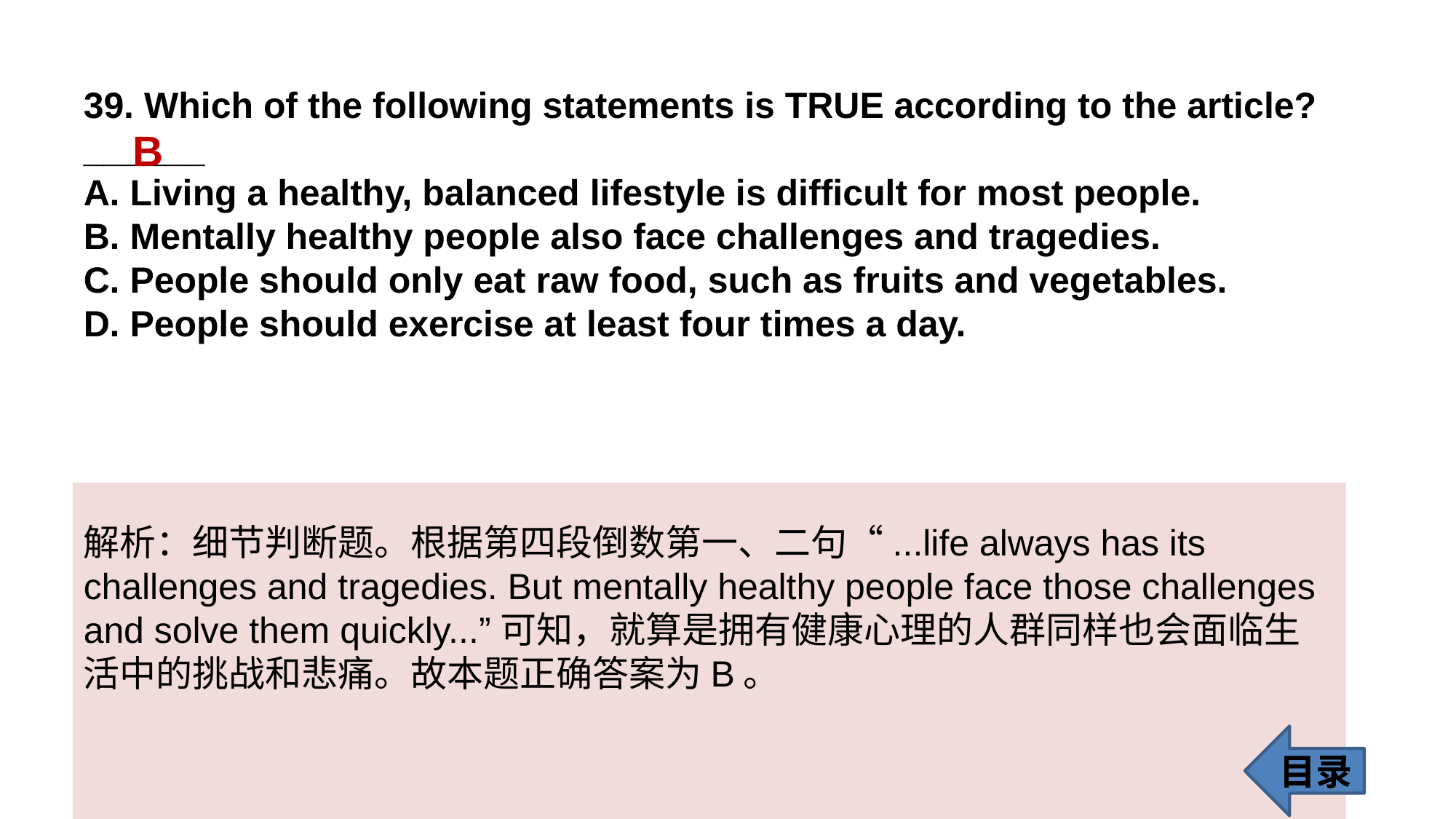

39. Which of the following statements is TRUE according to the article? ______
A. Living a healthy, balanced lifestyle is difficult for most people.
B. Mentally healthy people also face challenges and tragedies.
C. People should only eat raw food, such as fruits and vegetables.
D. People should exercise at least four times a day.
B

解析：细节判断题。根据第四段倒数第一、二句“...life always has its challenges and tragedies. But mentally healthy people face those challenges and solve them quickly...”可知，就算是拥有健康心理的人群同样也会面临生活中的挑战和悲痛。故本题正确答案为B。
目录
43